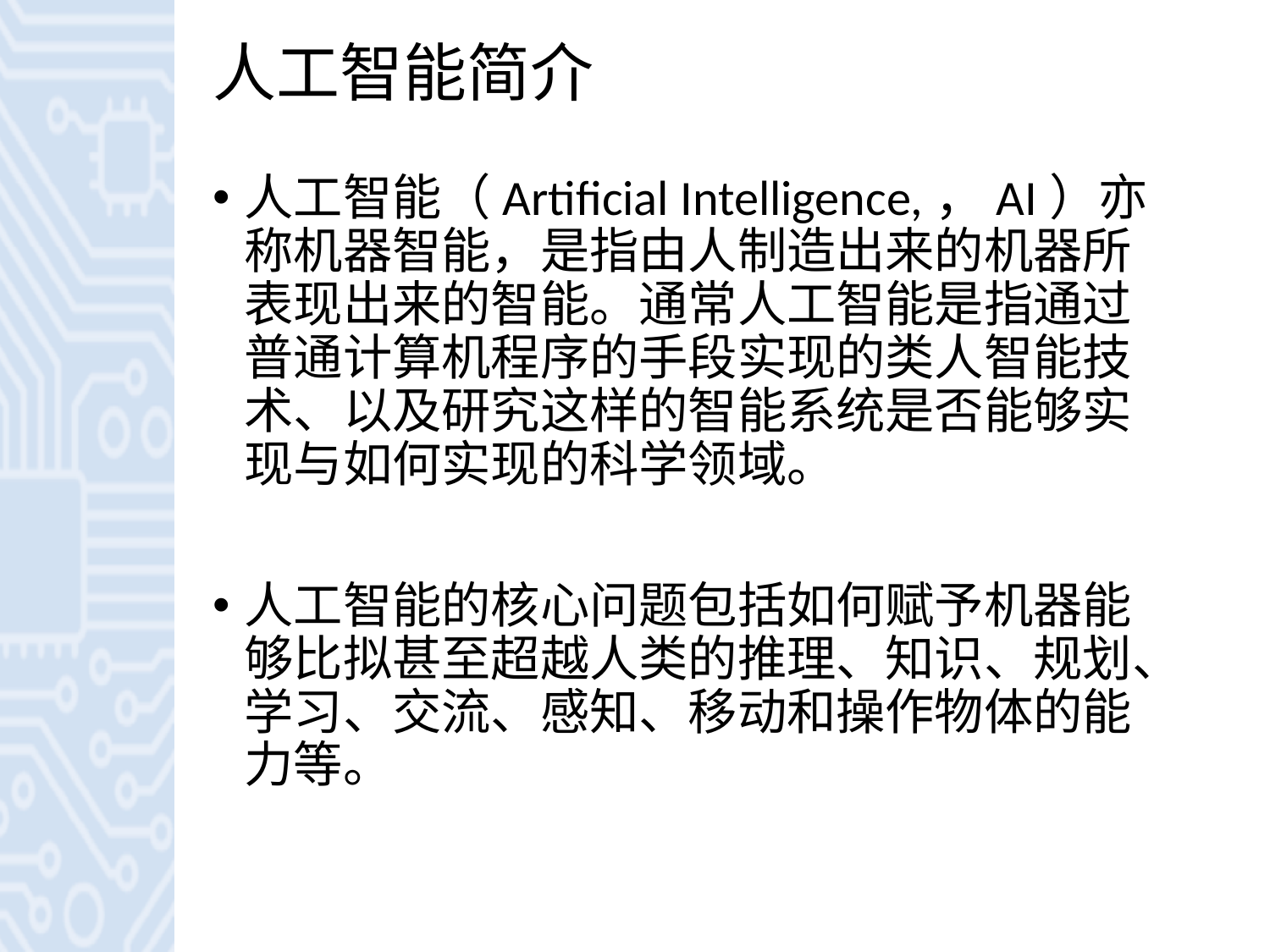

# 人工智能简介
人工智能（Artificial Intelligence,，AI）亦称机器智能，是指由人制造出来的机器所表现出来的智能。通常人工智能是指通过普通计算机程序的手段实现的类人智能技术、以及研究这样的智能系统是否能够实现与如何实现的科学领域。

人工智能的核心问题包括如何赋予机器能够比拟甚至超越人类的推理、知识、规划、学习、交流、感知、移动和操作物体的能力等。